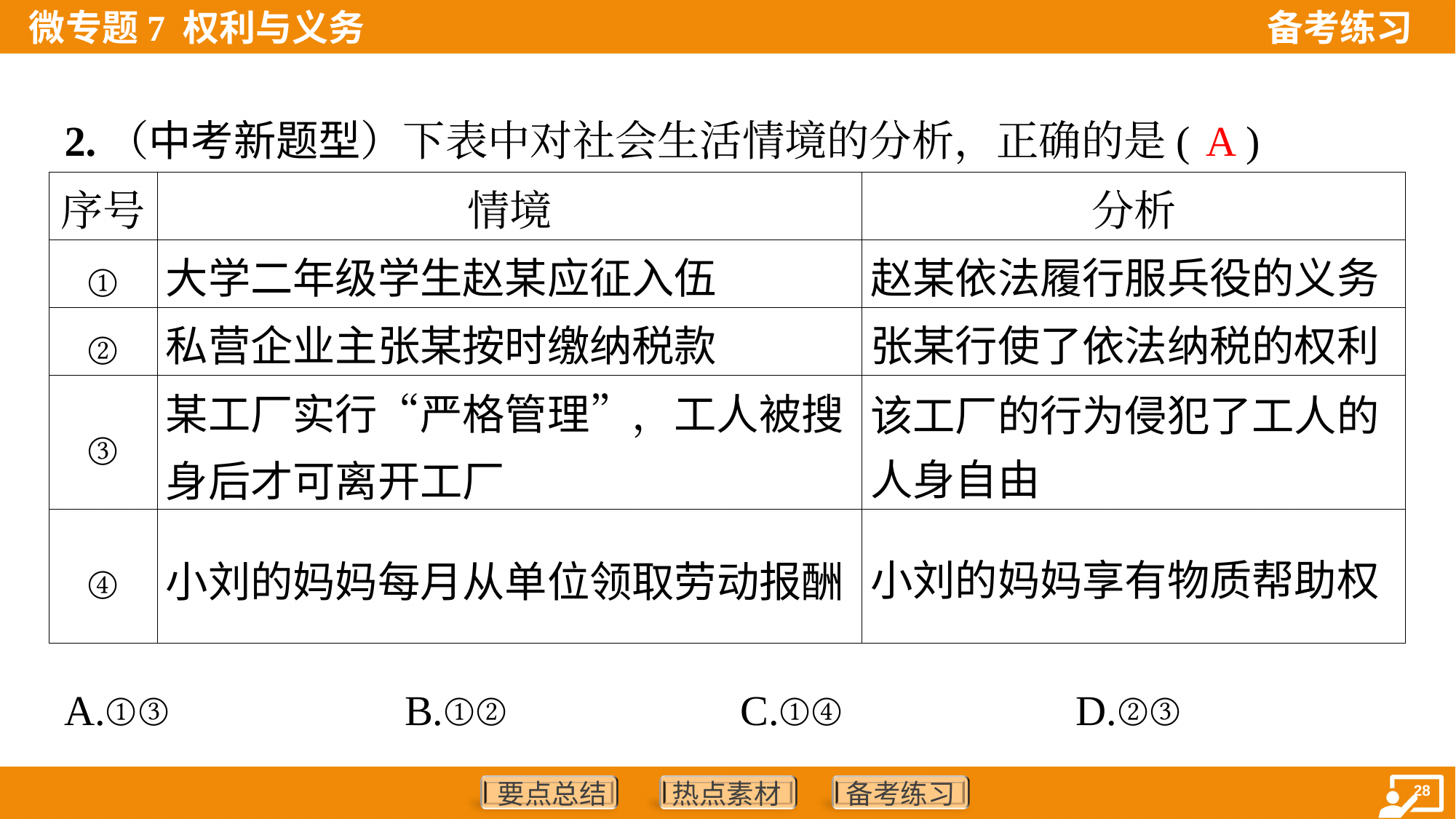

A
2.（中考新题型）下表中对社会生活情境的分析，正确的是(     )
| 序号 | 情境 | 分析 |
| --- | --- | --- |
| ① | 大学二年级学生赵某应征入伍 | 赵某依法履行服兵役的义务 |
| ② | 私营企业主张某按时缴纳税款 | 张某行使了依法纳税的权利 |
| ③ | 某工厂实行“严格管理”，工人被搜身后才可离开工厂 | 该工厂的行为侵犯了工人的 人身自由 |
| ④ | 小刘的妈妈每月从单位领取劳动报酬 | 小刘的妈妈享有物质帮助权 |
A.①③	B.①②	C.①④	D.②③